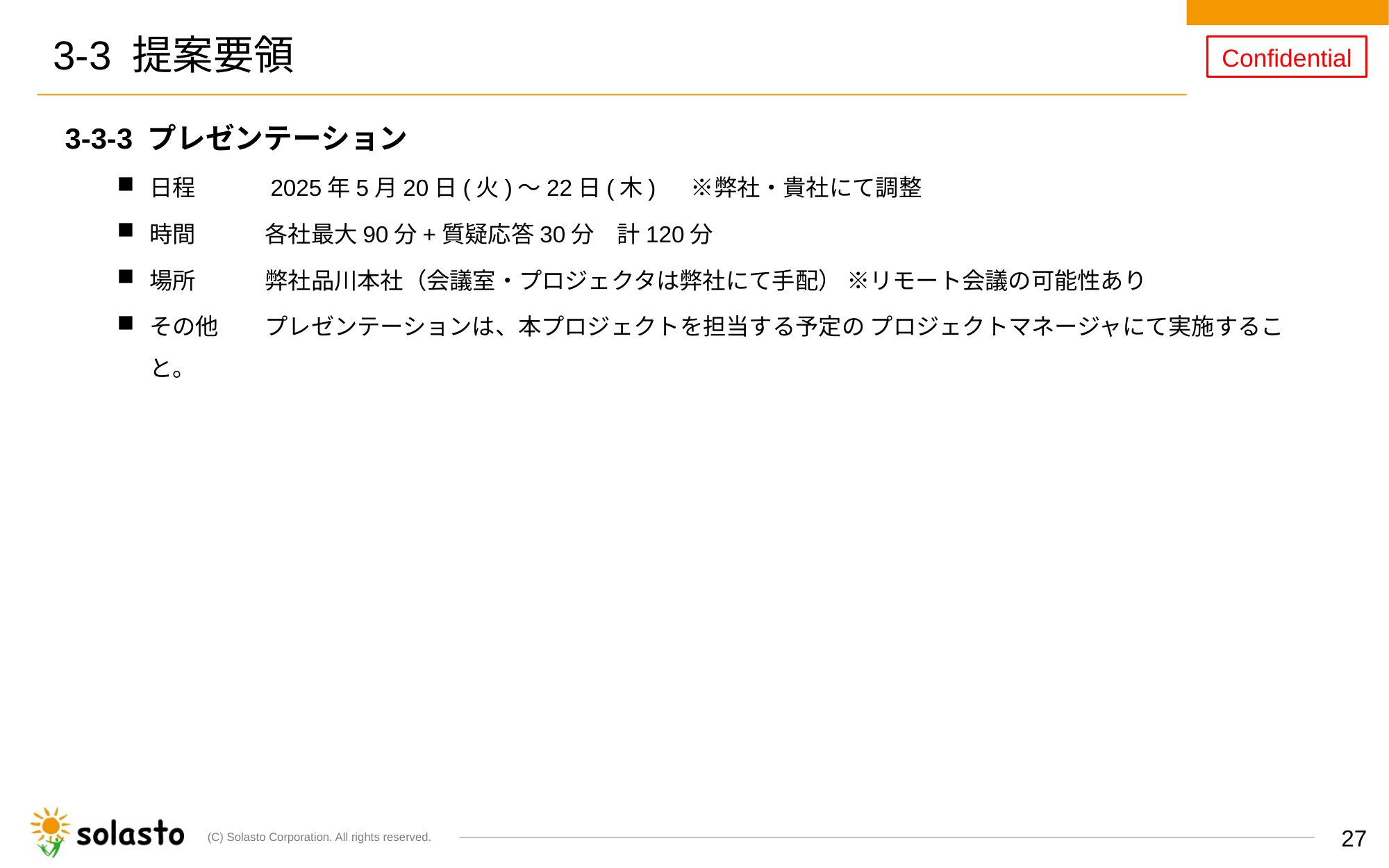

# 3-3 提案要領
3-3-3 プレゼンテーション
日程　　　2025年5月20日(火)～22日(木) 　※弊社・貴社にて調整
時間　　　各社最大90分+質疑応答30分　計120分
場所　　　弊社品川本社（会議室・プロジェクタは弊社にて手配） ※リモート会議の可能性あり
その他　　プレゼンテーションは、本プロジェクトを担当する予定の プロジェクトマネージャにて実施すること。